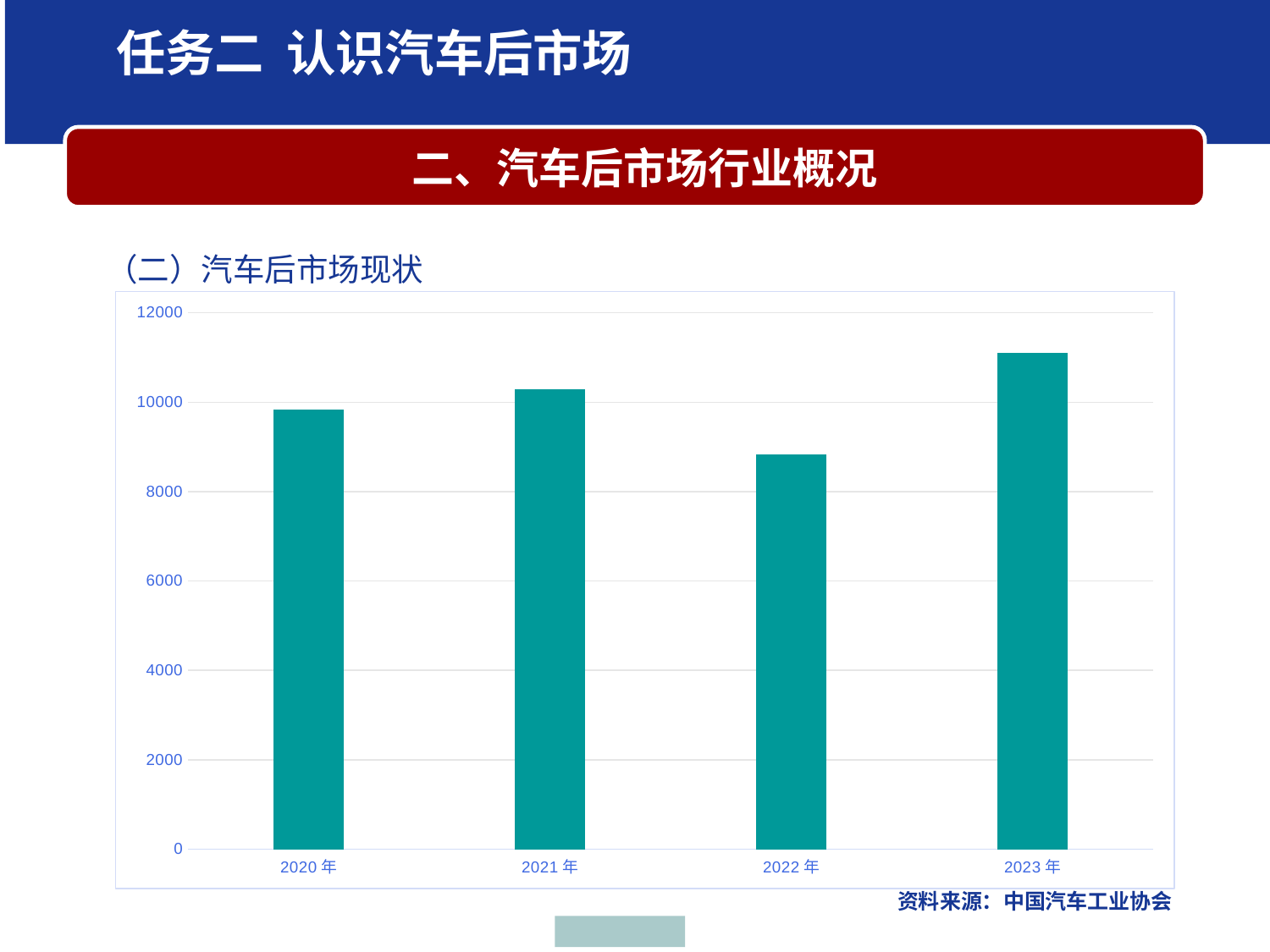

学习任务二  认识汽车后市场任务一、汽车行业介绍
 二、汽车后市场行业概况
（二）汽车后市场现状

### Chart

| Category | 乘用车后市场维保行业规模（亿元） |
|---|---|
| 2020年 | 9834.0 |
| 2021年 | 10289.0 |
| 2022年 | 8832.0 |
| 2023年 | 11108.0 |
资料来源：中国汽车工业协会
6